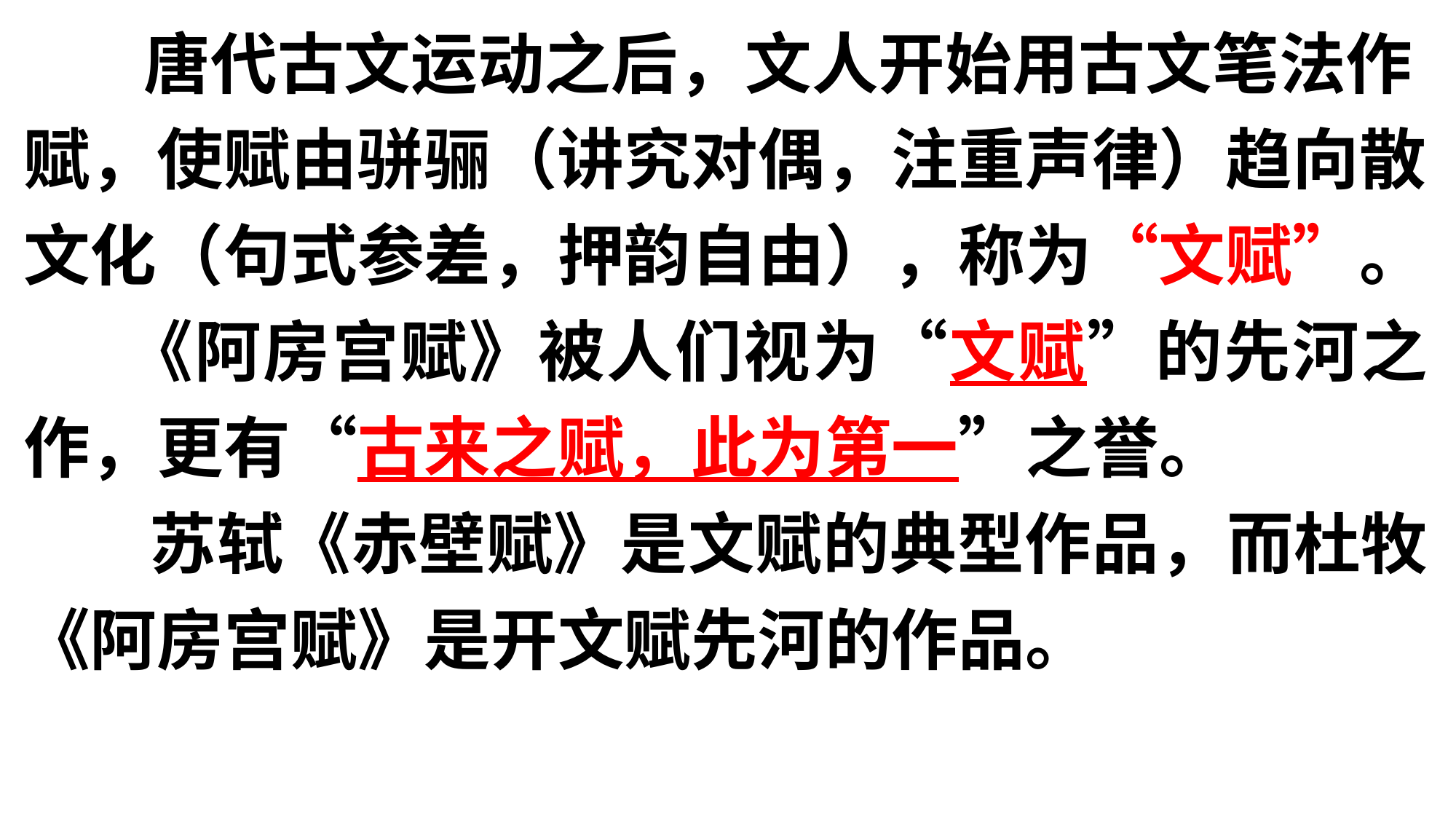

唐代古文运动之后，文人开始用古文笔法作赋，使赋由骈骊（讲究对偶，注重声律）趋向散文化（句式参差，押韵自由），称为“文赋”。
     《阿房宫赋》被人们视为“文赋”的先河之作，更有“古来之赋，此为第一”之誉。
       苏轼《赤壁赋》是文赋的典型作品，而杜牧《阿房宫赋》是开文赋先河的作品。